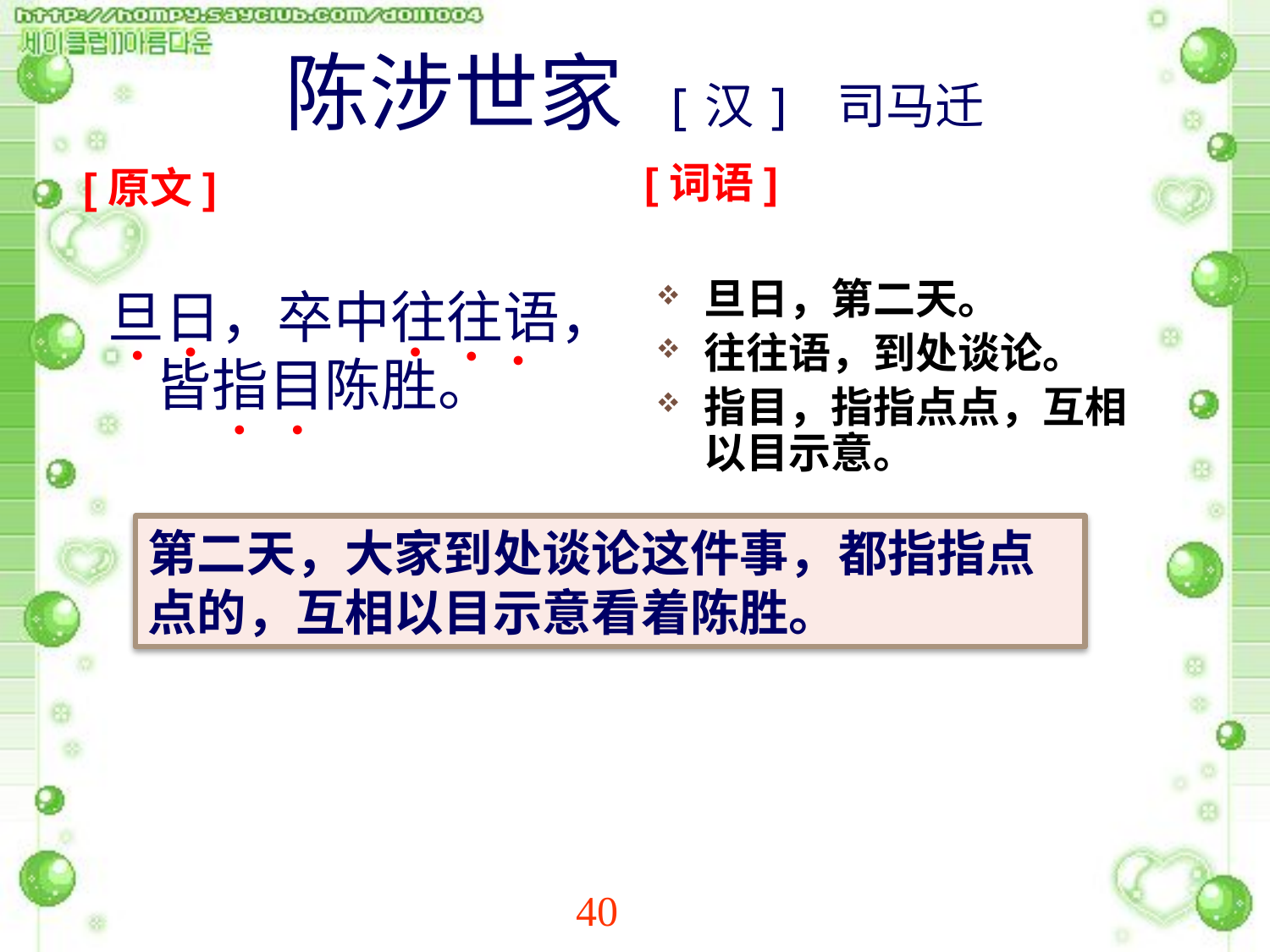

# 陈涉世家 [汉] 司马迁
[词语]
[原文]

旦日，第二天。
往往语，到处谈论。
指目，指指点点，互相以目示意。

旦日，卒中往往语，皆指目陈胜。
●
●
●
●
●
●
●

第二天，大家到处谈论这件事，都指指点点的，互相以目示意看着陈胜。
40